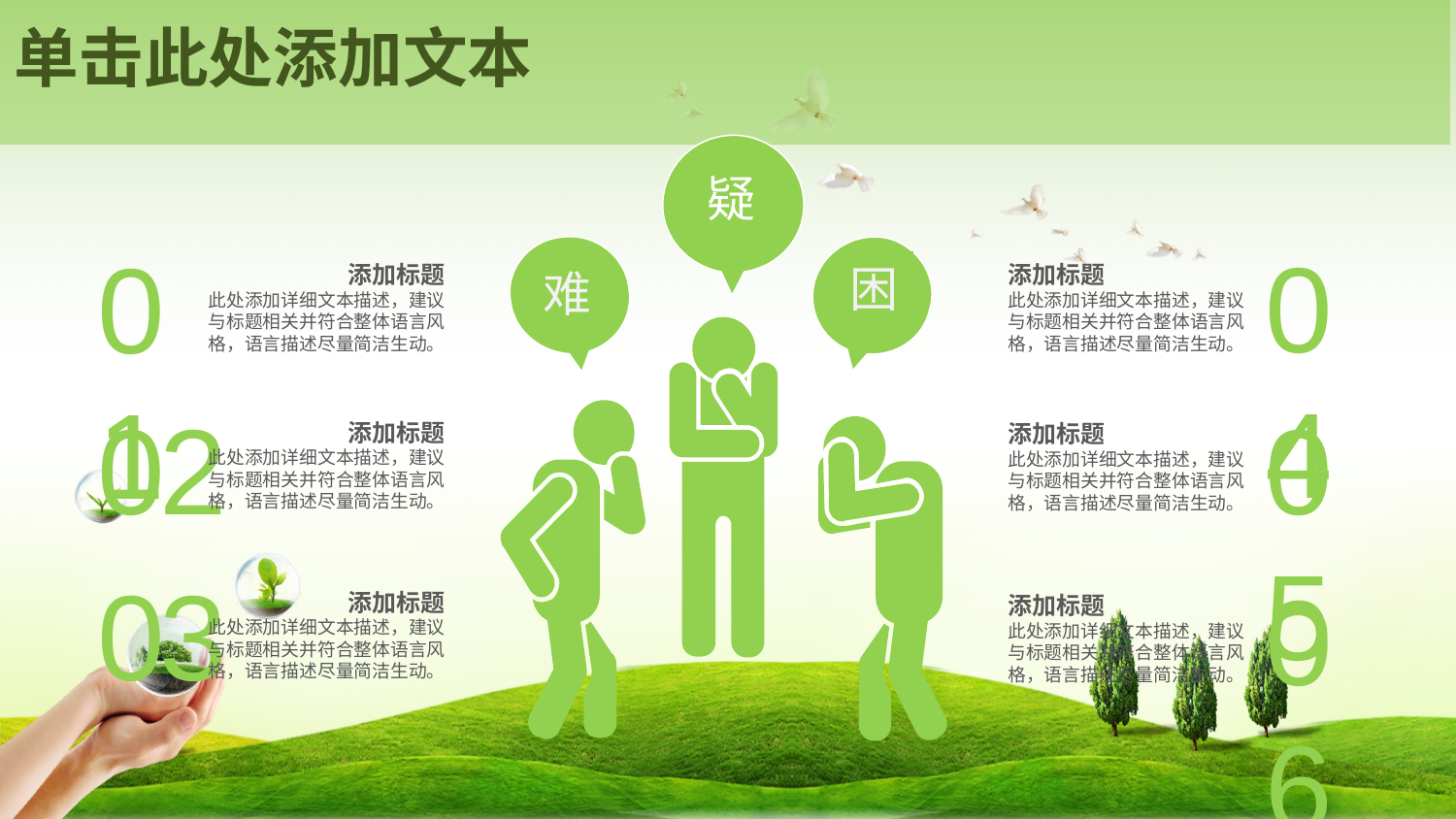

单击此处添加文本

疑

困
难

04
添加标题
此处添加详细文本描述，建议与标题相关并符合整体语言风格，语言描述尽量简洁生动。
0 1
添加标题
此处添加详细文本描述，建议与标题相关并符合整体语言风格，语言描述尽量简洁生动。
05
添加标题
此处添加详细文本描述，建议与标题相关并符合整体语言风格，语言描述尽量简洁生动。
02
添加标题
此处添加详细文本描述，建议与标题相关并符合整体语言风格，语言描述尽量简洁生动。
03
添加标题
此处添加详细文本描述，建议与标题相关并符合整体语言风格，语言描述尽量简洁生动。
06
添加标题
此处添加详细文本描述，建议与标题相关并符合整体语言风格，语言描述尽量简洁生动。